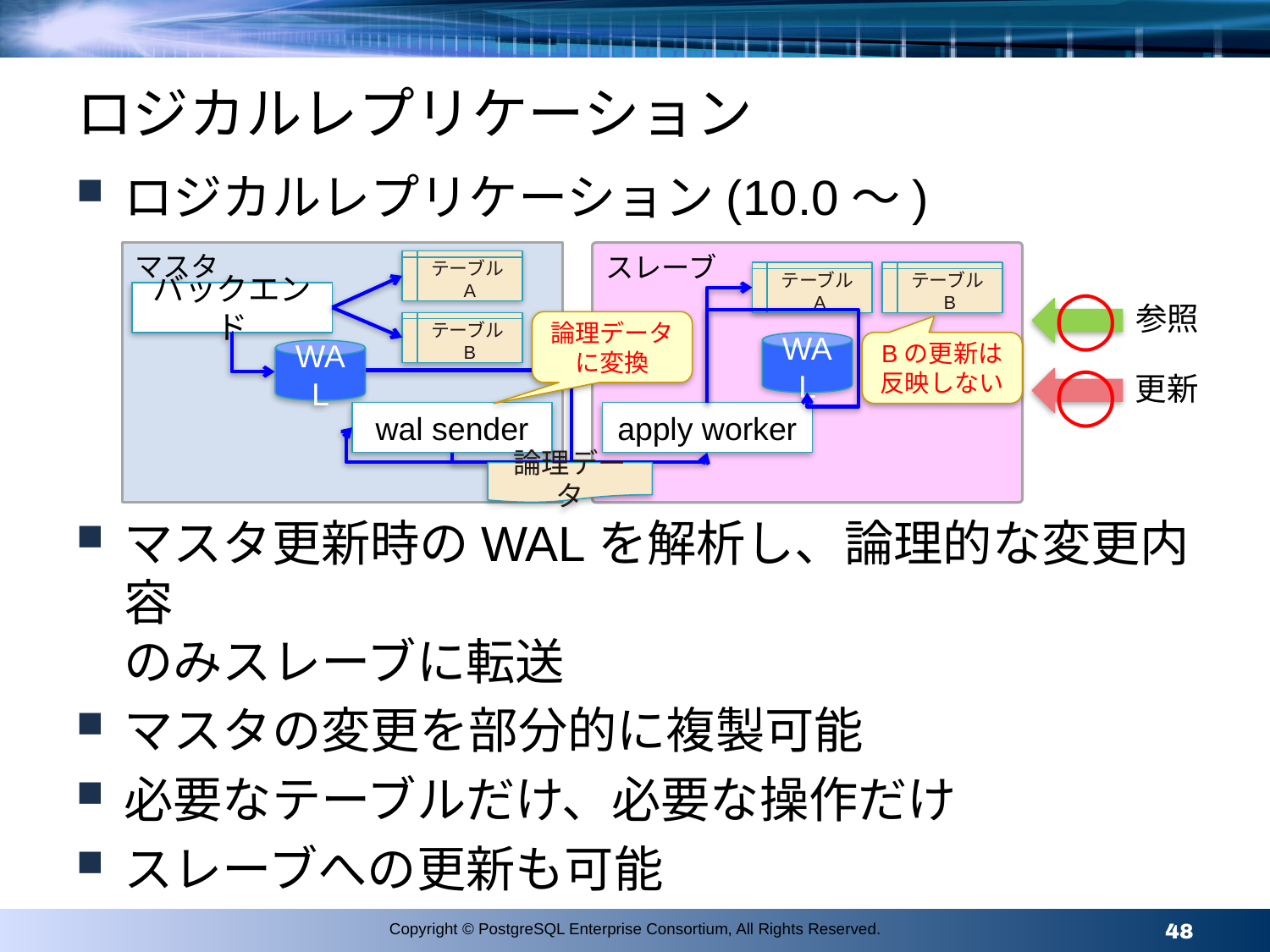

# ロジカルレプリケーション
ロジカルレプリケーション(10.0〜)

マスタ更新時のWALを解析し、論理的な変更内容
のみスレーブに転送
マスタの変更を部分的に複製可能
必要なテーブルだけ、必要な操作だけ
スレーブへの更新も可能
スレーブ
マスタ
テーブルA
テーブルA
テーブルB
◯
バックエンド
参照

論理データに変換
テーブルB
WAL
Bの更新は反映しない
WAL
◯
更新

wal sender
apply worker
論理データ
48